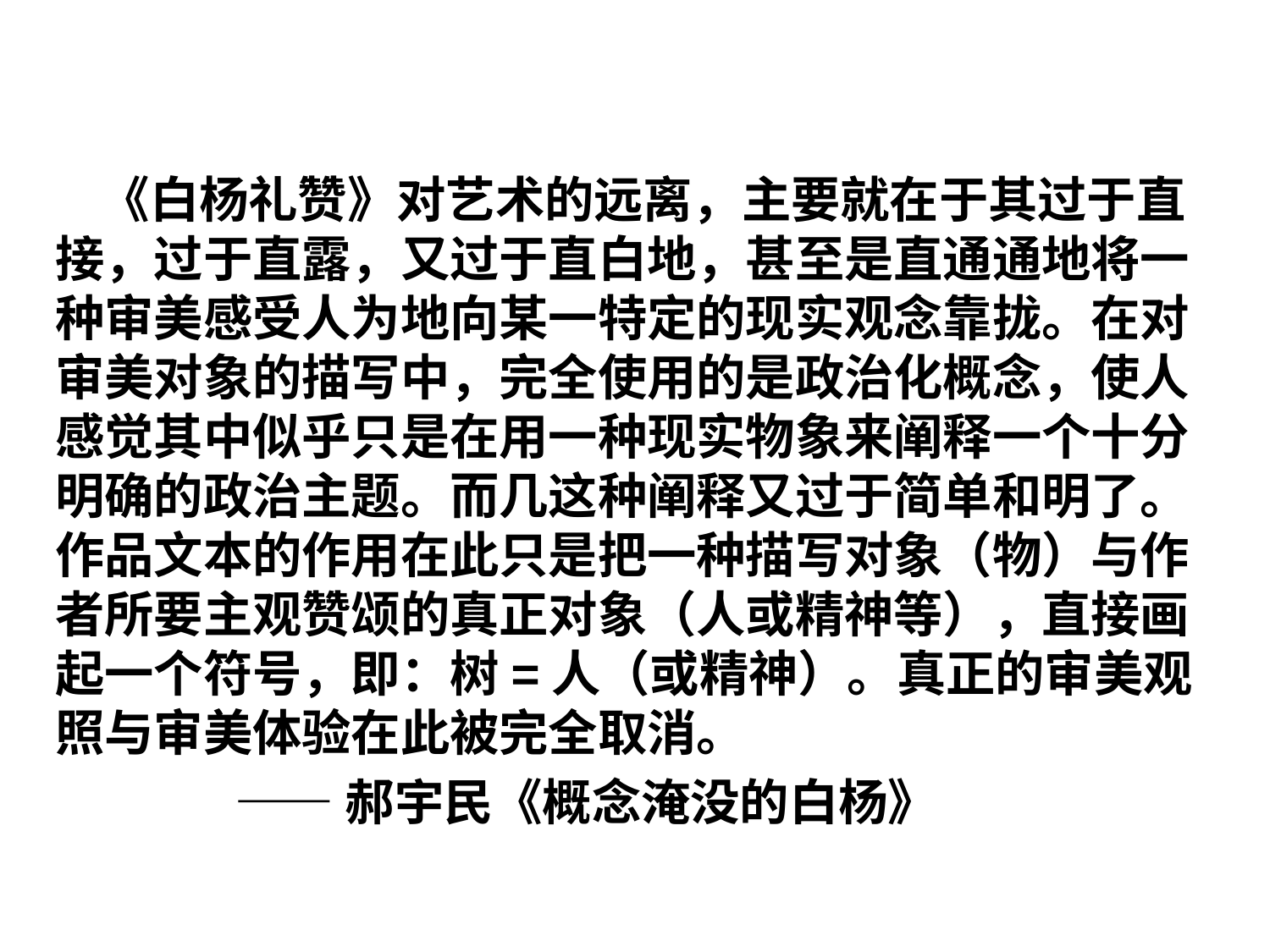

《白杨礼赞》对艺术的远离，主要就在于其过于直接，过于直露，又过于直白地，甚至是直通通地将一种审美感受人为地向某一特定的现实观念靠拢。在对审美对象的描写中，完全使用的是政治化概念，使人感觉其中似乎只是在用一种现实物象来阐释一个十分明确的政治主题。而几这种阐释又过于简单和明了。作品文本的作用在此只是把一种描写对象（物）与作者所要主观赞颂的真正对象（人或精神等），直接画起一个符号，即：树=人（或精神）。真正的审美观照与审美体验在此被完全取消。
                ——郝宇民《概念淹没的白杨》